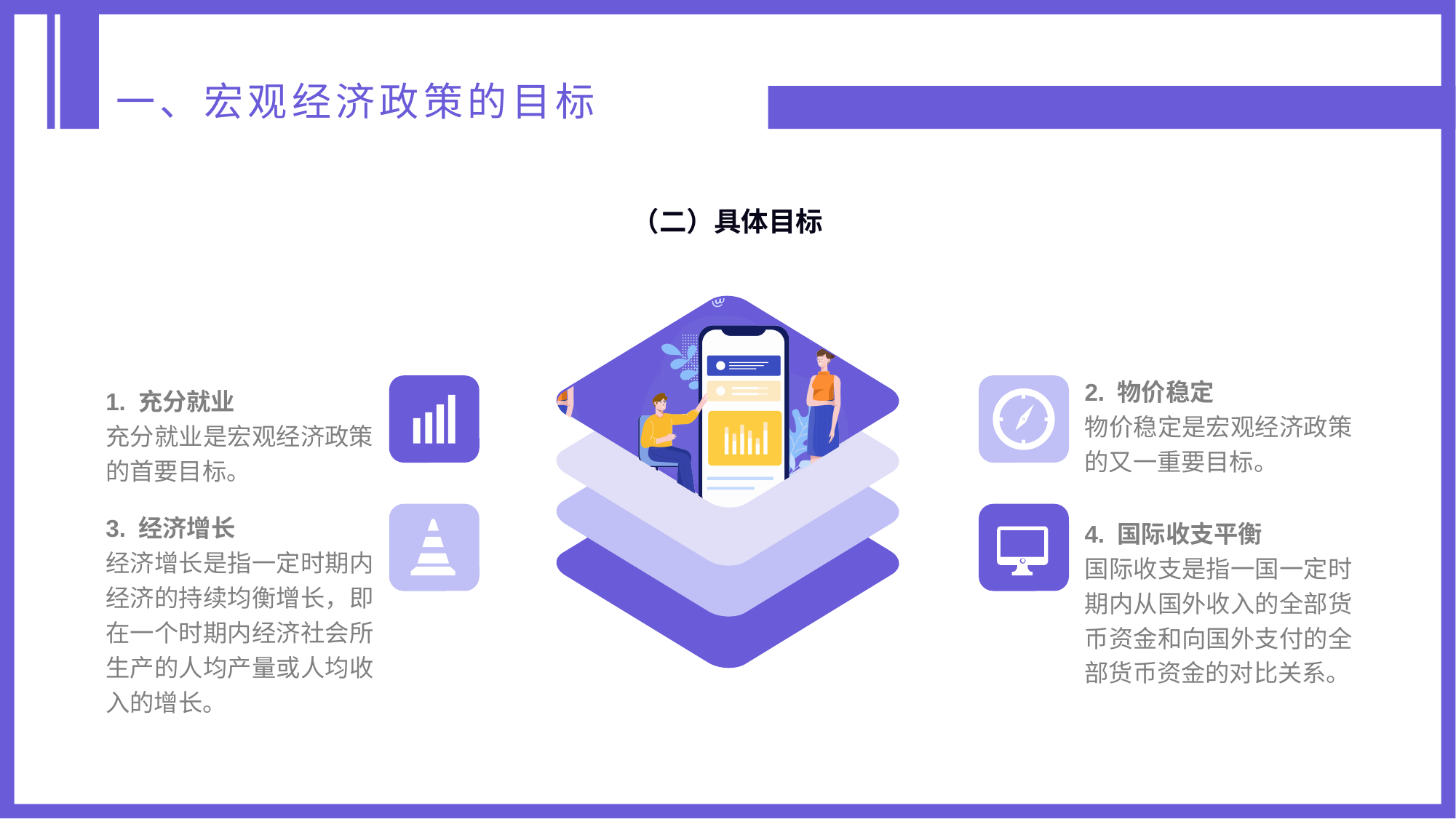

一、宏观经济政策的目标
（二）具体目标

2. 物价稳定
物价稳定是宏观经济政策的又一重要目标。

1. 充分就业
充分就业是宏观经济政策的首要目标。

3. 经济增长
经济增长是指一定时期内经济的持续均衡增长，即在一个时期内经济社会所生产的人均产量或人均收入的增长。
4. 国际收支平衡
国际收支是指一国一定时期内从国外收入的全部货币资金和向国外支付的全部货币资金的对比关系。